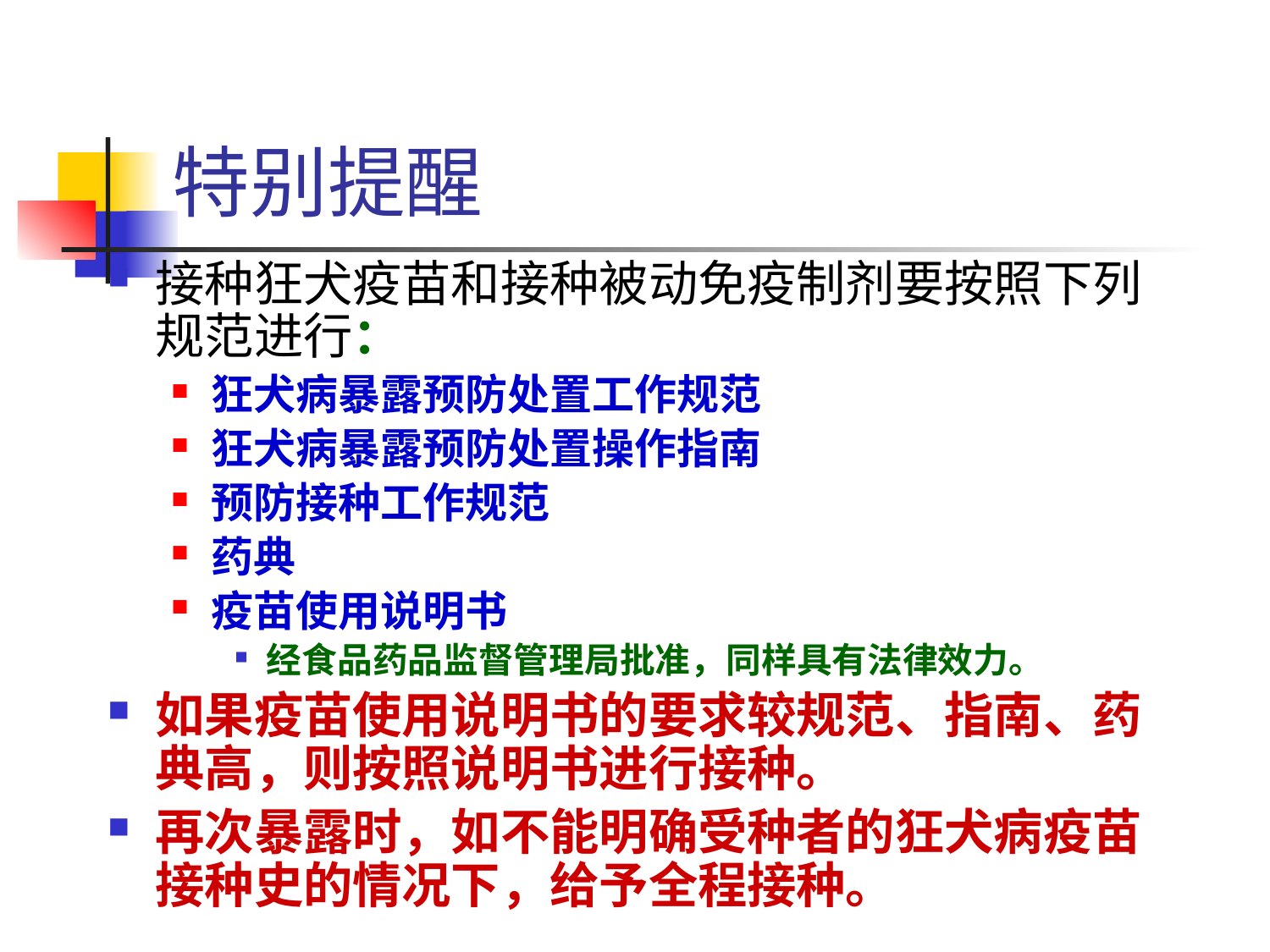

# 特别提醒
接种狂犬疫苗和接种被动免疫制剂要按照下列规范进行：
狂犬病暴露预防处置工作规范
狂犬病暴露预防处置操作指南
预防接种工作规范
药典
疫苗使用说明书
经食品药品监督管理局批准，同样具有法律效力。
如果疫苗使用说明书的要求较规范、指南、药典高，则按照说明书进行接种。
再次暴露时，如不能明确受种者的狂犬病疫苗接种史的情况下，给予全程接种。